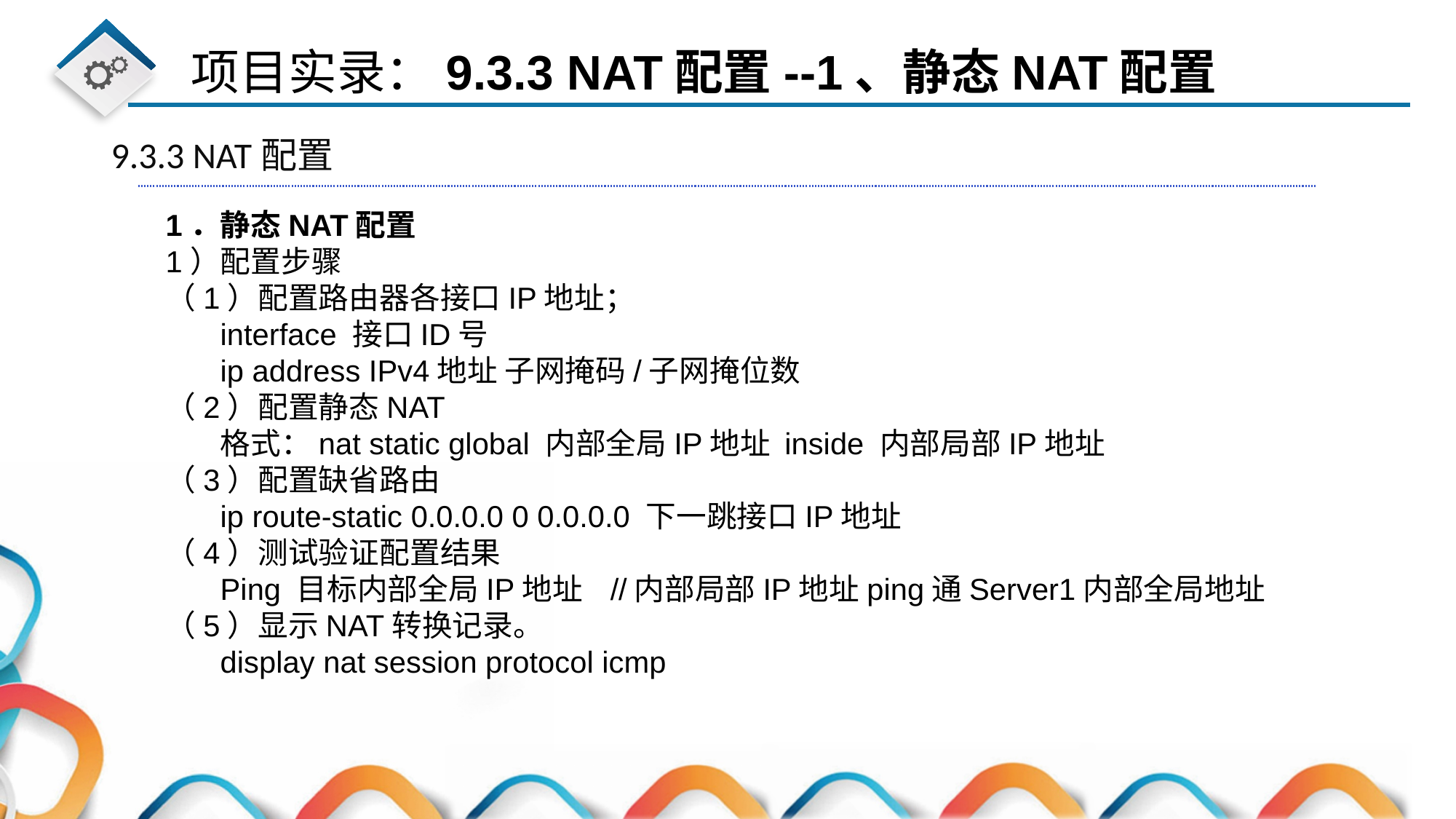

9.3.3 NAT配置

1．静态NAT配置
1）配置步骤
（1）配置路由器各接口IP地址；
interface 接口ID号
ip address IPv4地址 子网掩码/子网掩位数
（2）配置静态NAT
格式：nat static global 内部全局IP地址 inside 内部局部IP地址
（3）配置缺省路由
ip route-static 0.0.0.0 0 0.0.0.0 下一跳接口IP地址
（4）测试验证配置结果
Ping 目标内部全局IP地址   //内部局部IP地址ping通Server1内部全局地址
（5）显示NAT转换记录。
display nat session protocol icmp